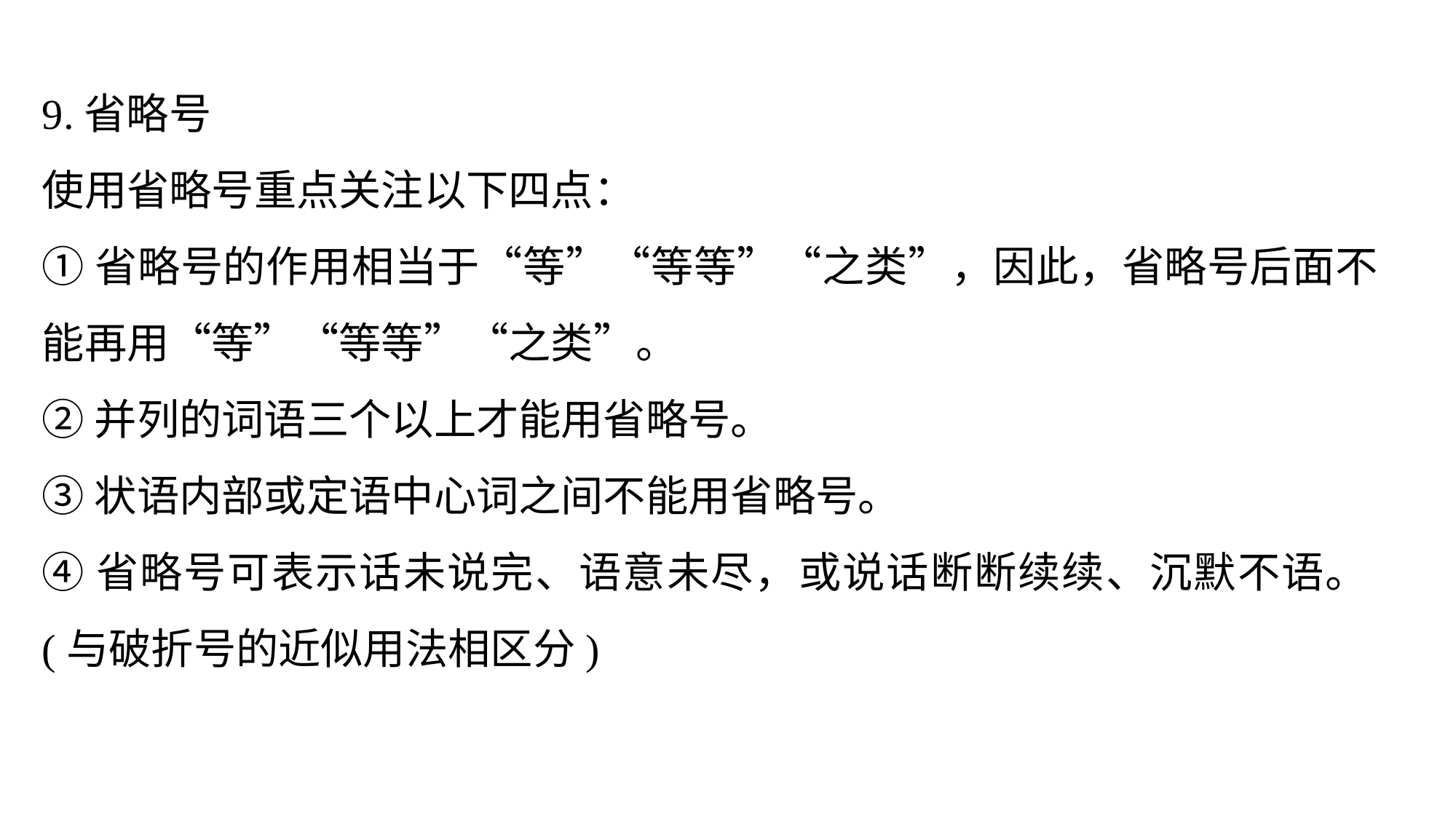

9.省略号
使用省略号重点关注以下四点：
①省略号的作用相当于“等”“等等”“之类”，因此，省略号后面不能再用“等”“等等”“之类”。
②并列的词语三个以上才能用省略号。
③状语内部或定语中心词之间不能用省略号。
④省略号可表示话未说完、语意未尽，或说话断断续续、沉默不语。(与破折号的近似用法相区分)